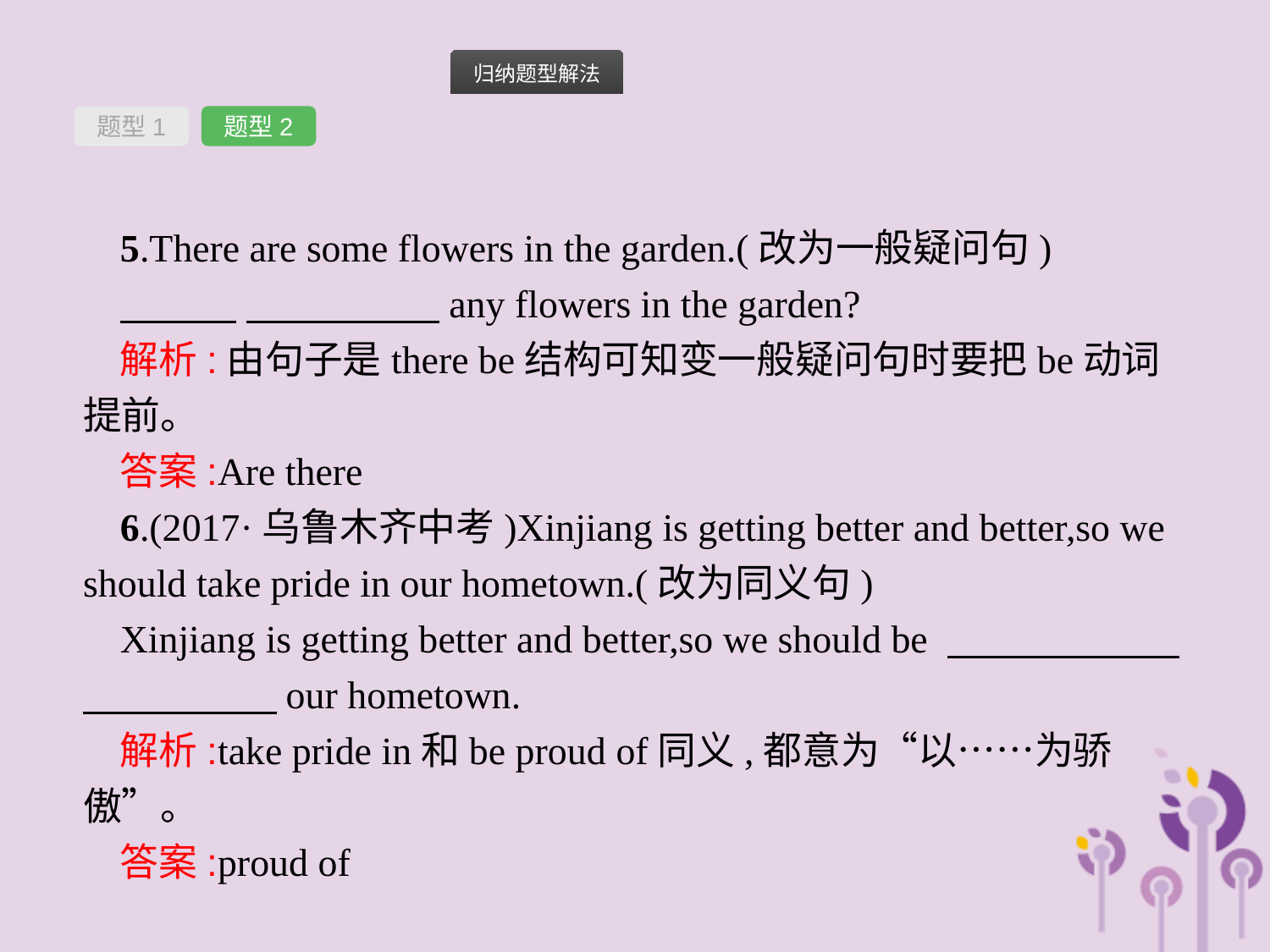

题型1
题型2
5.There are some flowers in the garden.(改为一般疑问句)
　　　 　　　　　any flowers in the garden?
解析:由句子是there be结构可知变一般疑问句时要把be动词提前。
答案:Are there
6.(2017·乌鲁木齐中考)Xinjiang is getting better and better,so we should take pride in our hometown.(改为同义句)
Xinjiang is getting better and better,so we should be 　　　　　　　　　　　our hometown.
解析:take pride in和be proud of同义,都意为“以……为骄傲”。
答案:proud of